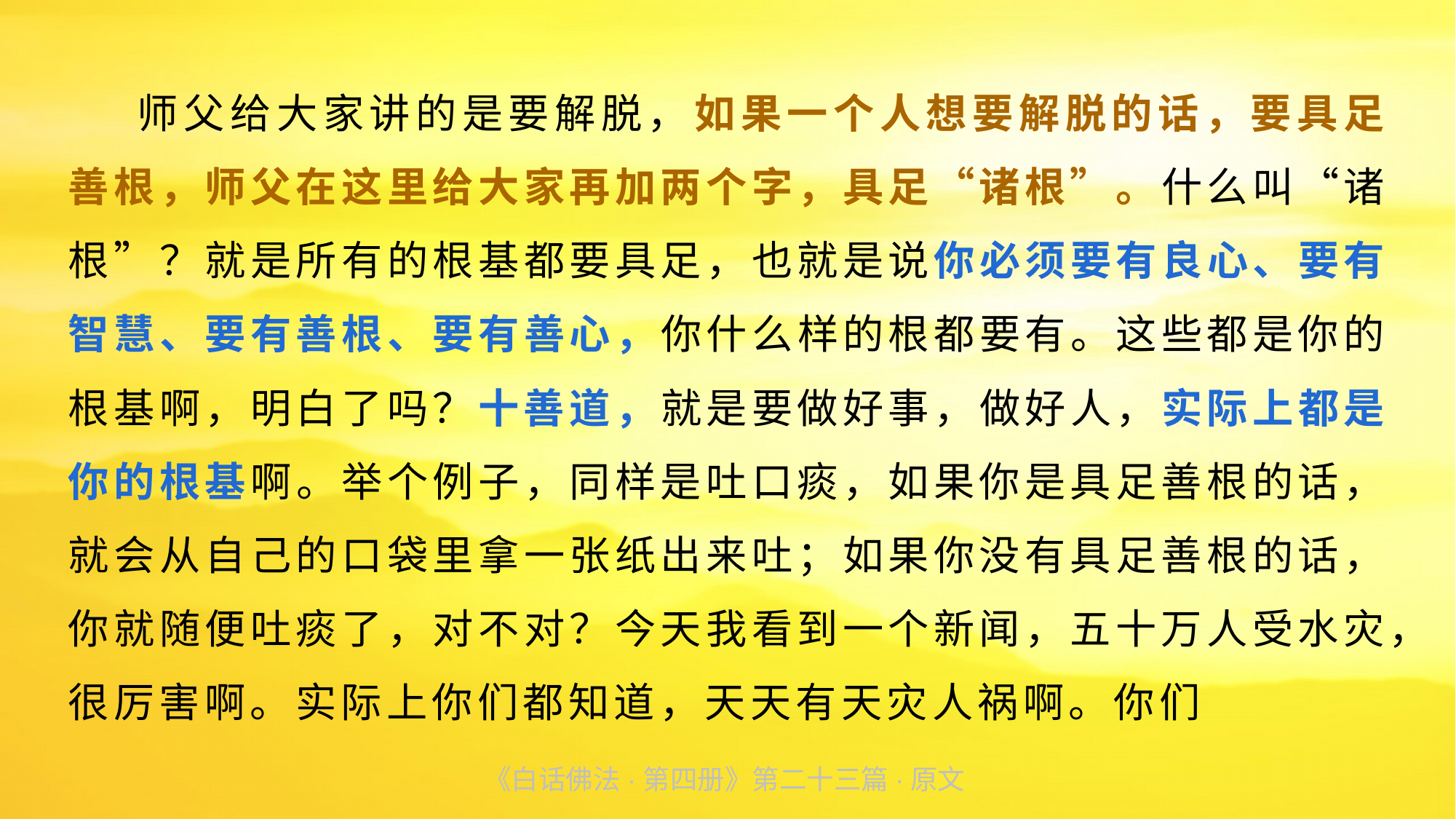

师父给大家讲的是要解脱，如果一个人想要解脱的话，要具足善根，师父在这里给大家再加两个字，具足“诸根”。什么叫“诸根”？就是所有的根基都要具足，也就是说你必须要有良心、要有智慧、要有善根、要有善心，你什么样的根都要有。这些都是你的根基啊，明白了吗？十善道，就是要做好事，做好人，实际上都是你的根基啊。举个例子，同样是吐口痰，如果你是具足善根的话，就会从自己的口袋里拿一张纸出来吐；如果你没有具足善根的话，你就随便吐痰了，对不对？今天我看到一个新闻，五十万人受水灾，很厉害啊。实际上你们都知道，天天有天灾人祸啊。你们
《白话佛法·第四册》第二十三篇·原文